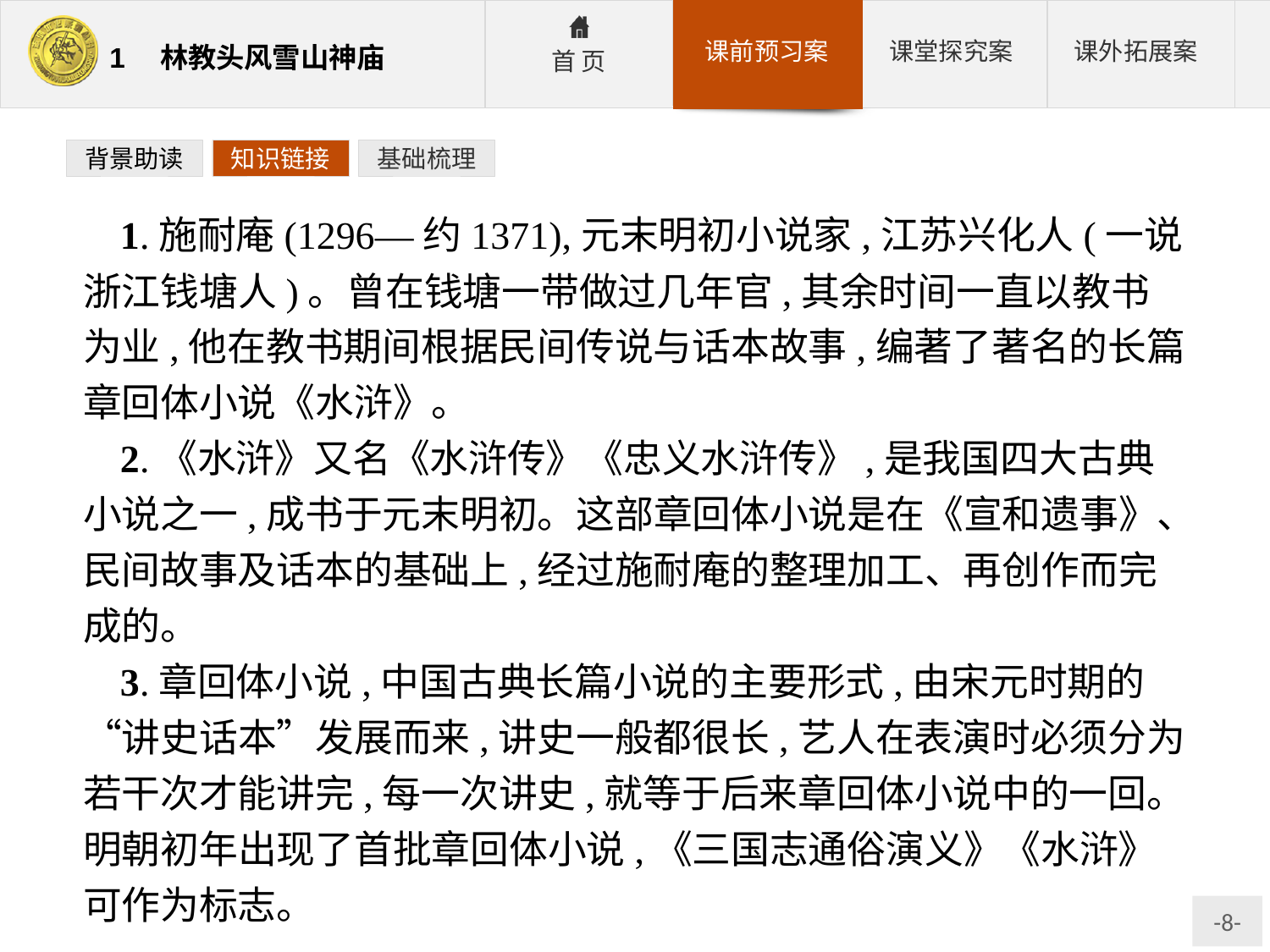

背景助读
知识链接
基础梳理
1.施耐庵(1296—约1371),元末明初小说家,江苏兴化人(一说浙江钱塘人)。曾在钱塘一带做过几年官,其余时间一直以教书为业,他在教书期间根据民间传说与话本故事,编著了著名的长篇章回体小说《水浒》。
2.《水浒》又名《水浒传》《忠义水浒传》,是我国四大古典小说之一,成书于元末明初。这部章回体小说是在《宣和遗事》、民间故事及话本的基础上,经过施耐庵的整理加工、再创作而完成的。
3.章回体小说,中国古典长篇小说的主要形式,由宋元时期的“讲史话本”发展而来,讲史一般都很长,艺人在表演时必须分为若干次才能讲完,每一次讲史,就等于后来章回体小说中的一回。明朝初年出现了首批章回体小说,《三国志通俗演义》《水浒》可作为标志。